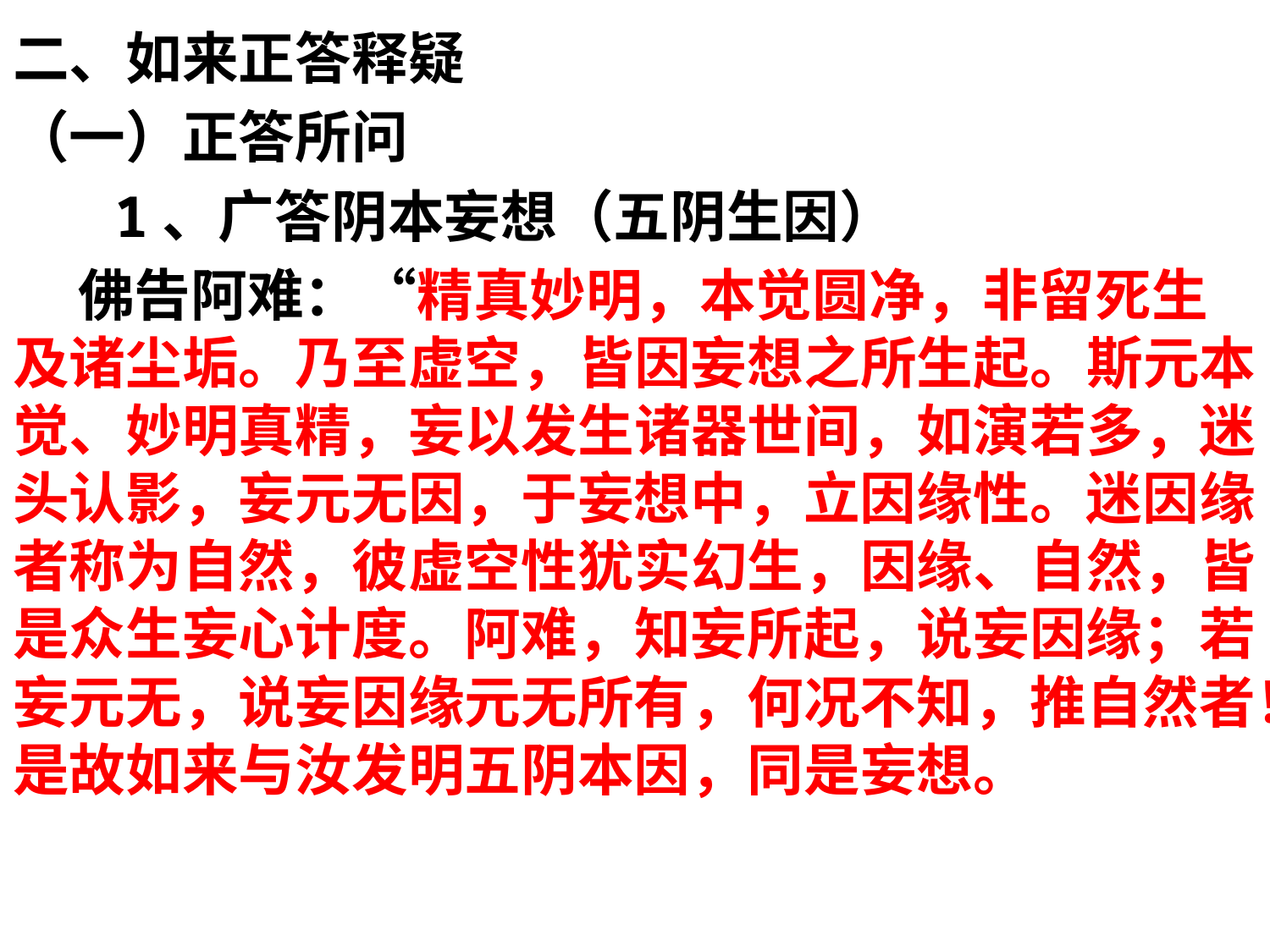

二、如来正答释疑
（一）正答所问
   1、广答阴本妄想（五阴生因）
    佛告阿难：“精真妙明，本觉圆净，非留死生及诸尘垢。乃至虚空，皆因妄想之所生起。斯元本觉、妙明真精，妄以发生诸器世间，如演若多，迷头认影，妄元无因，于妄想中，立因缘性。迷因缘者称为自然，彼虚空性犹实幻生，因缘、自然，皆是众生妄心计度。阿难，知妄所起，说妄因缘；若妄元无，说妄因缘元无所有，何况不知，推自然者！是故如来与汝发明五阴本因，同是妄想。